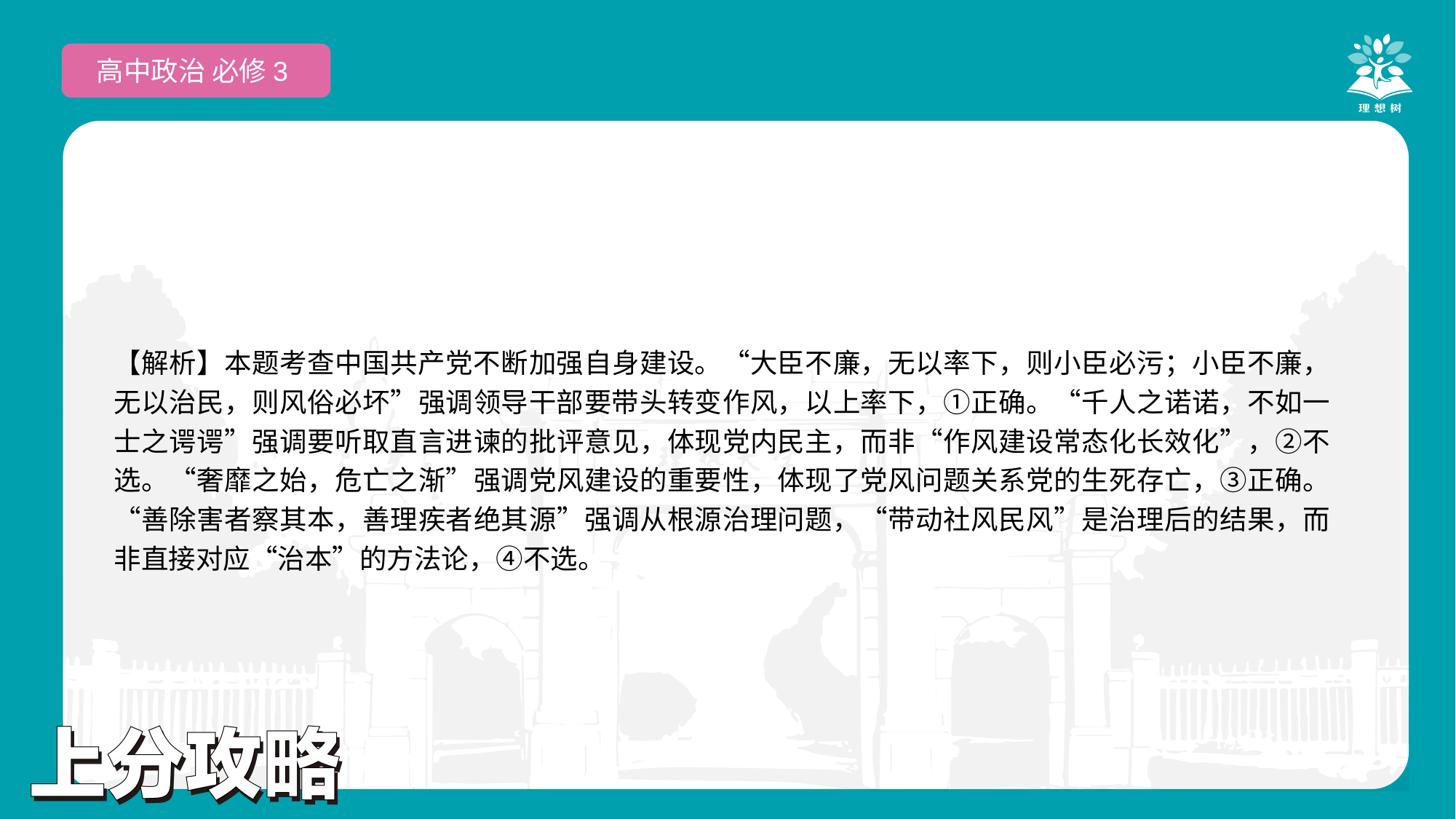

高中政治 必修3
【解析】本题考查中国共产党不断加强自身建设。“大臣不廉，无以率下，则小臣必污；小臣不廉，无以治民，则风俗必坏”强调领导干部要带头转变作风，以上率下，①正确。“千人之诺诺，不如一士之谔谔”强调要听取直言进谏的批评意见，体现党内民主，而非“作风建设常态化长效化”，②不选。“奢靡之始，危亡之渐”强调党风建设的重要性，体现了党风问题关系党的生死存亡，③正确。“善除害者察其本，善理疾者绝其源”强调从根源治理问题，“带动社风民风”是治理后的结果，而非直接对应“治本”的方法论，④不选。